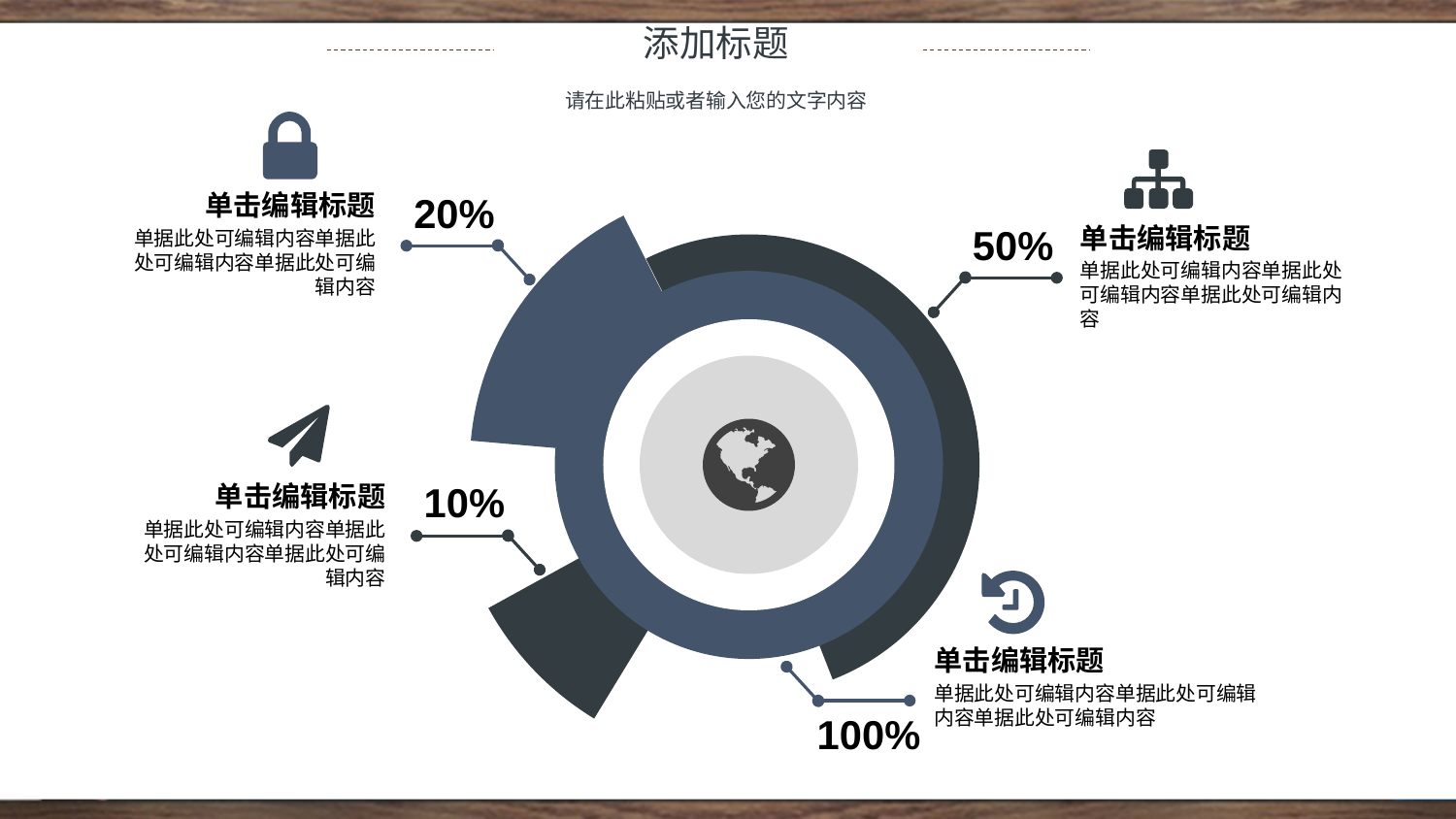

添加标题
请在此粘贴或者输入您的文字内容

20%
单击编辑标题
单据此处可编辑内容单据此处可编辑内容单据此处可编辑内容
50%
单击编辑标题
单据此处可编辑内容单据此处可编辑内容单据此处可编辑内容

10%
单击编辑标题
单据此处可编辑内容单据此处可编辑内容单据此处可编辑内容

单击编辑标题
单据此处可编辑内容单据此处可编辑内容单据此处可编辑内容
100%